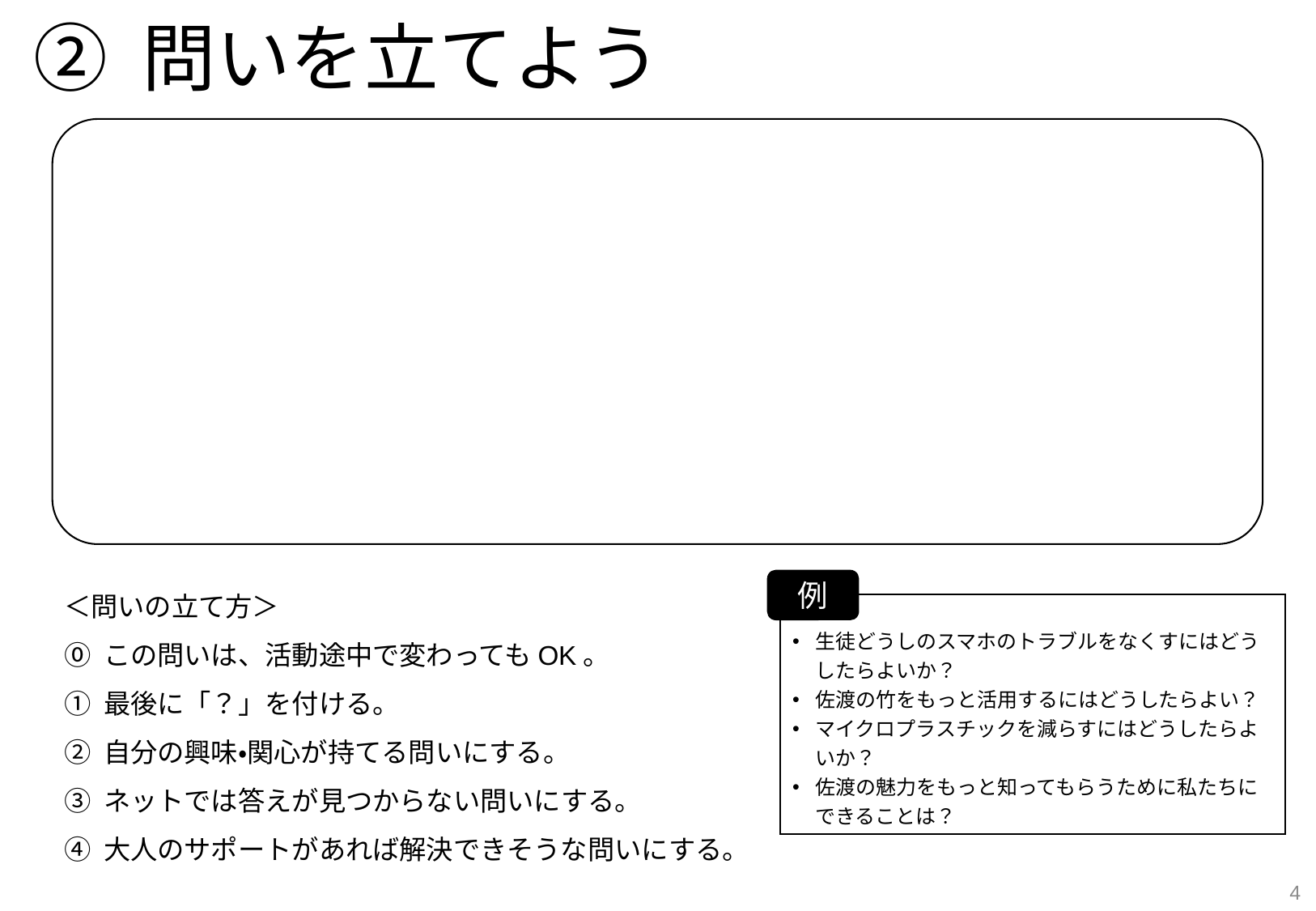

# ② 問いを立てよう

＜問いの立て方＞
⓪ この問いは、活動途中で変わってもOK。
① 最後に「？」を付ける。
② 自分の興味・関心が持てる問いにする。
③ ネットでは答えが見つからない問いにする。
④ 大人のサポートがあれば解決できそうな問いにする。
例

生徒どうしのスマホのトラブルをなくすにはどうしたらよいか？
佐渡の竹をもっと活用するにはどうしたらよい？
マイクロプラスチックを減らすにはどうしたらよいか？
佐渡の魅力をもっと知ってもらうために私たちにできることは？
4